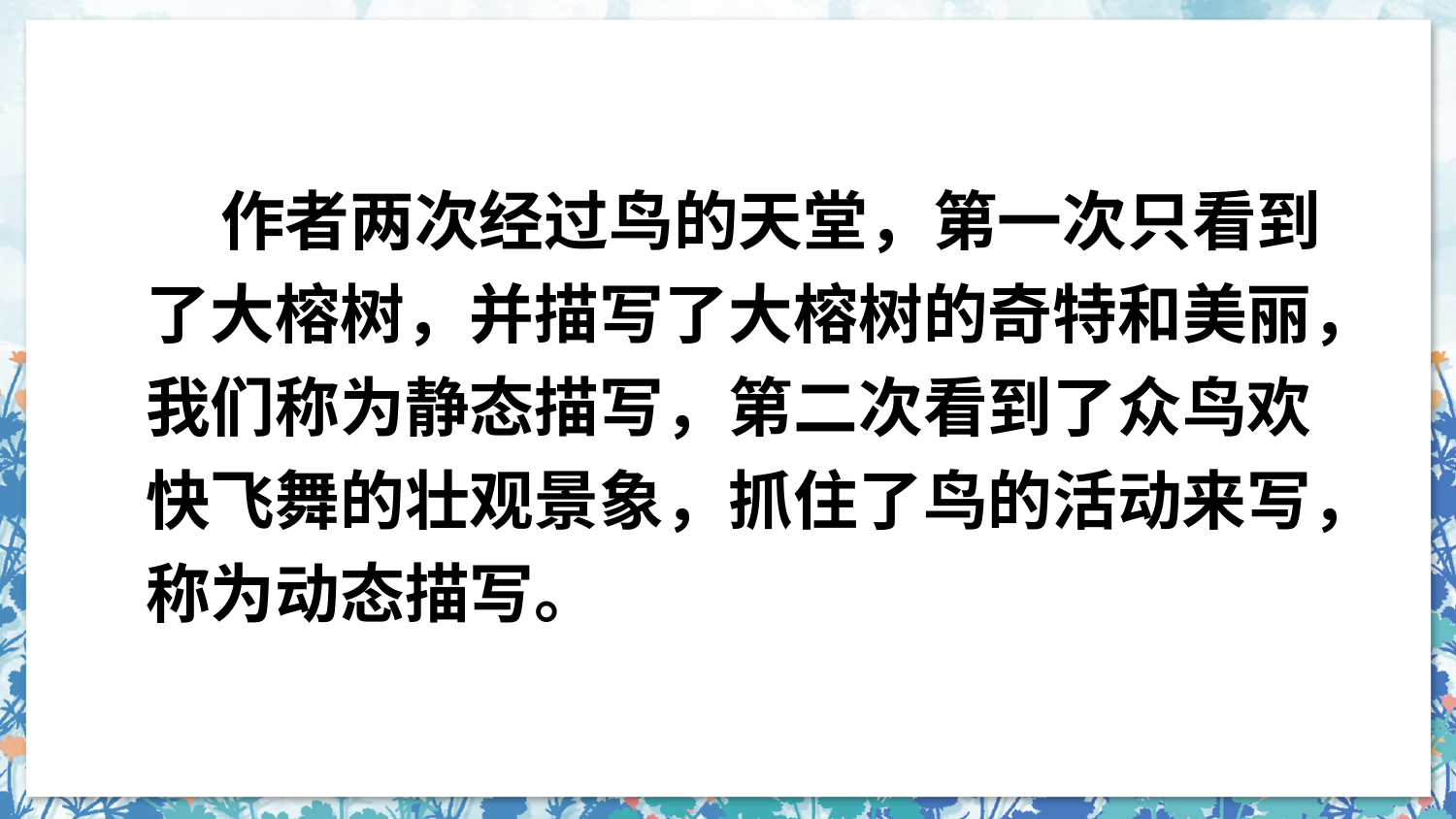

作者两次经过鸟的天堂，第一次只看到了大榕树，并描写了大榕树的奇特和美丽，我们称为静态描写，第二次看到了众鸟欢快飞舞的壮观景象，抓住了鸟的活动来写，称为动态描写。